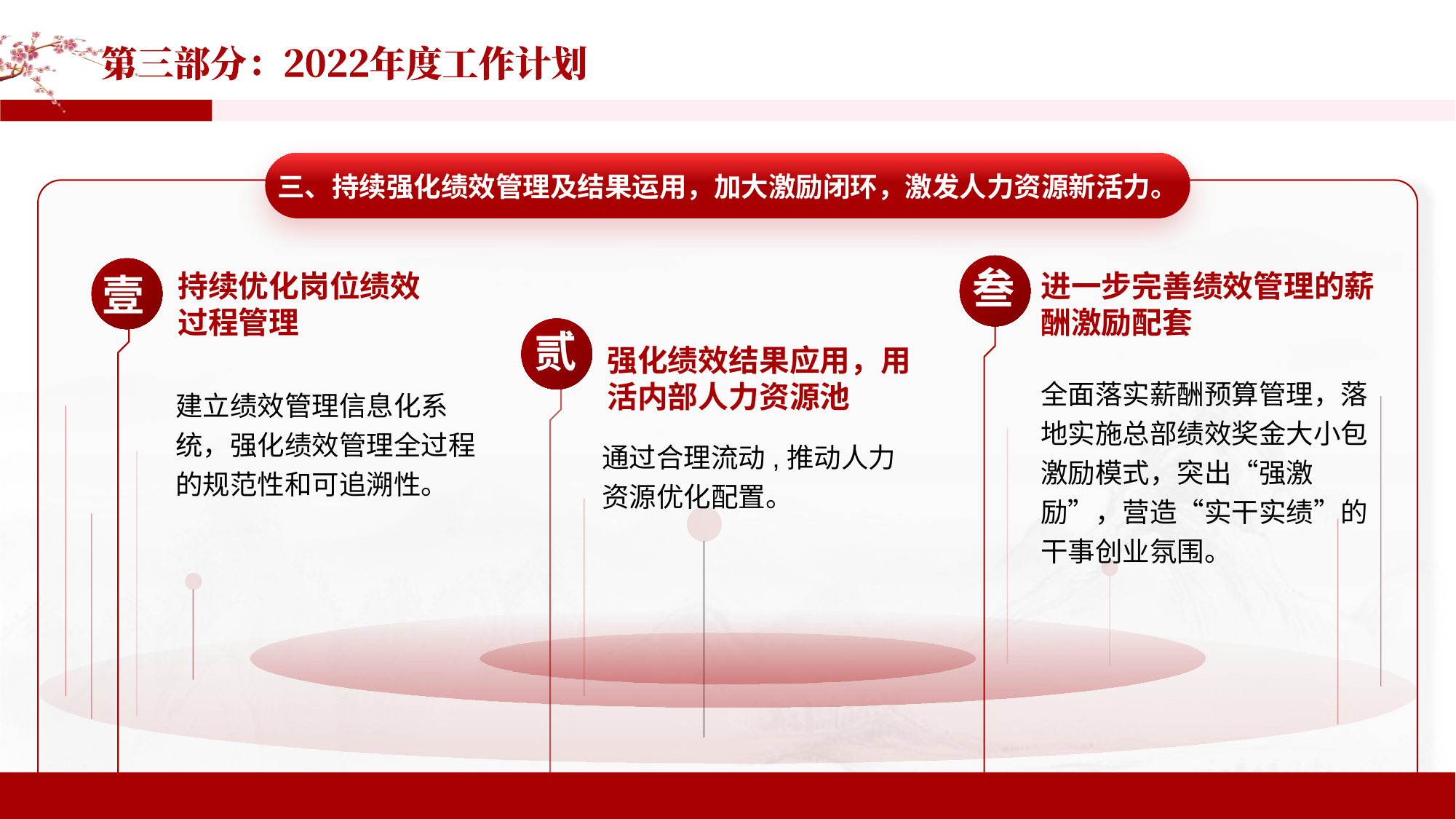

三、持续强化绩效管理及结果运用，加大激励闭环，激发人力资源新活力。

叁

持续优化岗位绩效过程管理
进一步完善绩效管理的薪酬激励配套
壹

贰

强化绩效结果应用，用活内部人力资源池
全面落实薪酬预算管理，落地实施总部绩效奖金大小包激励模式，突出“强激励”，营造“实干实绩”的干事创业氛围。
建立绩效管理信息化系统，强化绩效管理全过程的规范性和可追溯性。

通过合理流动,推动人力资源优化配置。